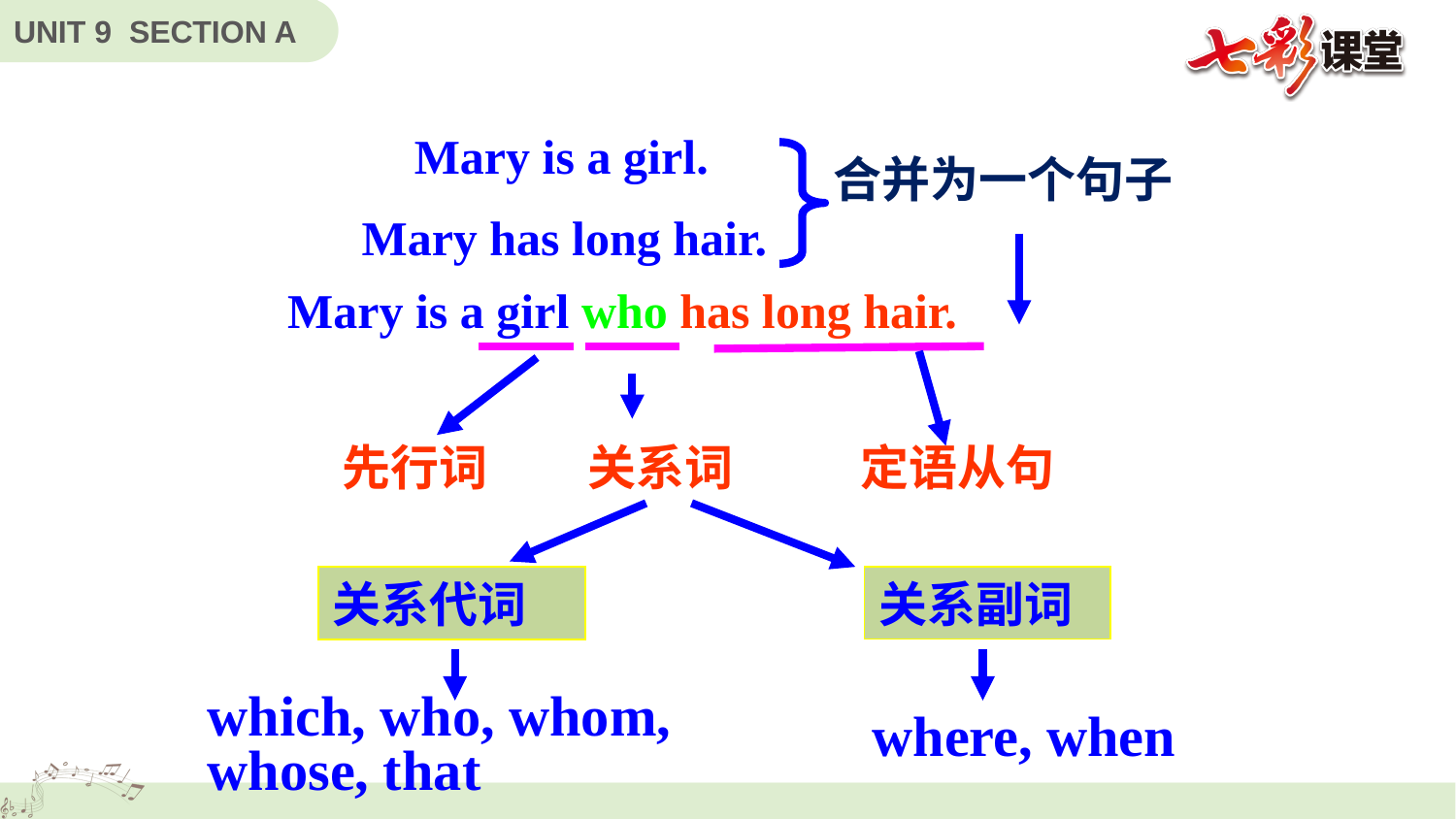

Mary is a girl.

合并为一个句子
Mary has long hair.
Mary is a girl who has long hair.
先行词
关系词
定语从句
关系副词
关系代词
which, who, whom,
whose, that
where, when